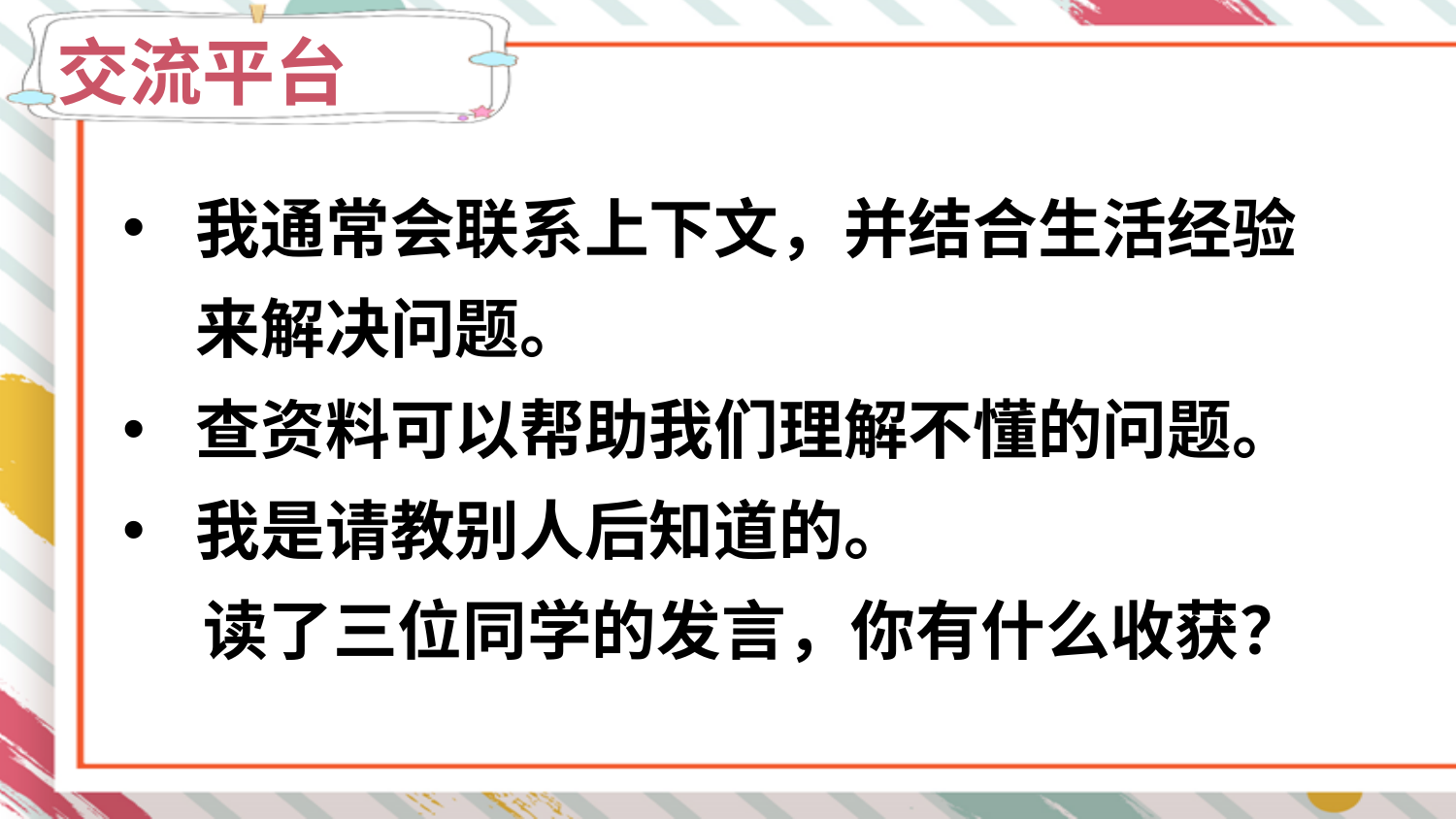

交流平台
我通常会联系上下文，并结合生活经验来解决问题。
查资料可以帮助我们理解不懂的问题。
我是请教别人后知道的。
读了三位同学的发言，你有什么收获？